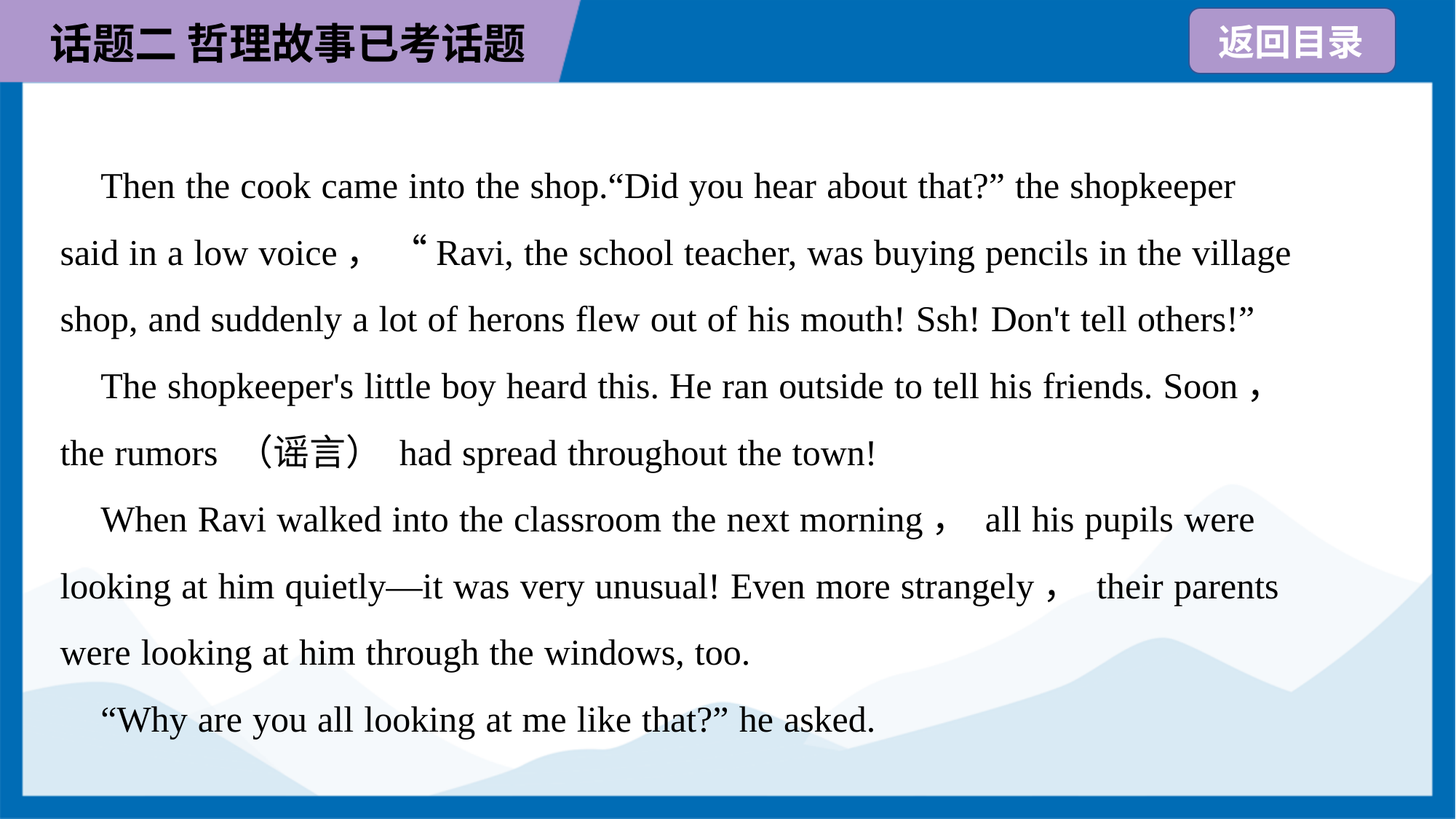

Then the cook came into the shop.“Did you hear about that?” the shopkeeper
said in a low voice， “Ravi, the school teacher, was buying pencils in the village
shop, and suddenly a lot of herons flew out of his mouth! Ssh! Don't tell others!”
    The shopkeeper's little boy heard this. He ran outside to tell his friends. Soon，
the rumors （谣言） had spread throughout the town!
    When Ravi walked into the classroom the next morning， all his pupils were
looking at him quietly—it was very unusual! Even more strangely， their parents
were looking at him through the windows, too.
    “Why are you all looking at me like that?” he asked.